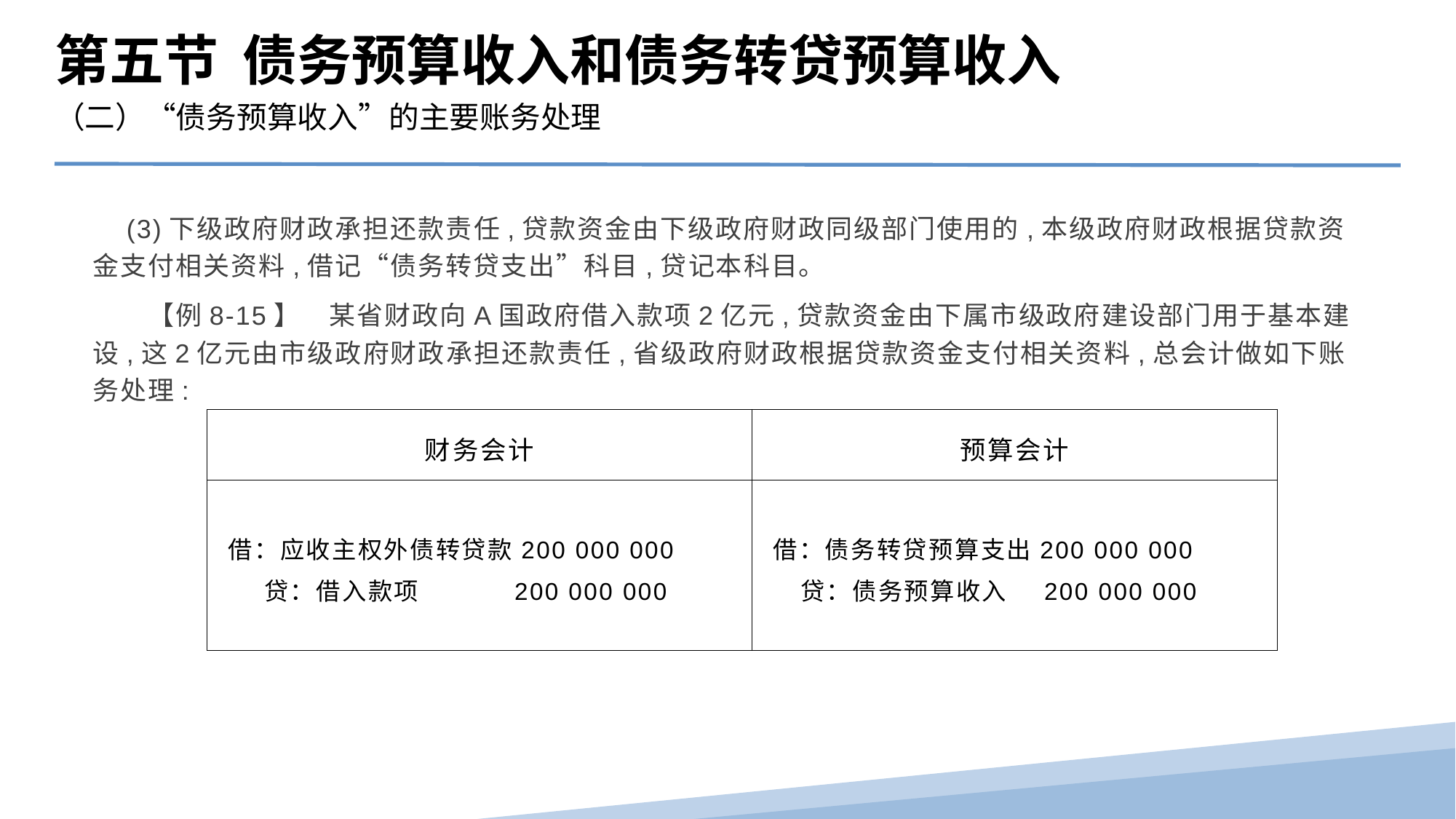

第五节  债务预算收入和债务转贷预算收入
（二）“债务预算收入”的主要账务处理
　(3)下级政府财政承担还款责任,贷款资金由下级政府财政同级部门使用的,本级政府财政根据贷款资金支付相关资料,借记“债务转贷支出”科目,贷记本科目。
　　【例8-15】　某省财政向A国政府借入款项2亿元,贷款资金由下属市级政府建设部门用于基本建设,这2亿元由市级政府财政承担还款责任,省级政府财政根据贷款资金支付相关资料,总会计做如下账务处理:
| 财务会计 | 预算会计 |
| --- | --- |
| 借：应收主权外债转贷款200 000 000 贷：借入款项 200 000 000 | 借：债务转贷预算支出200 000 000 贷：债务预算收入 200 000 000 |